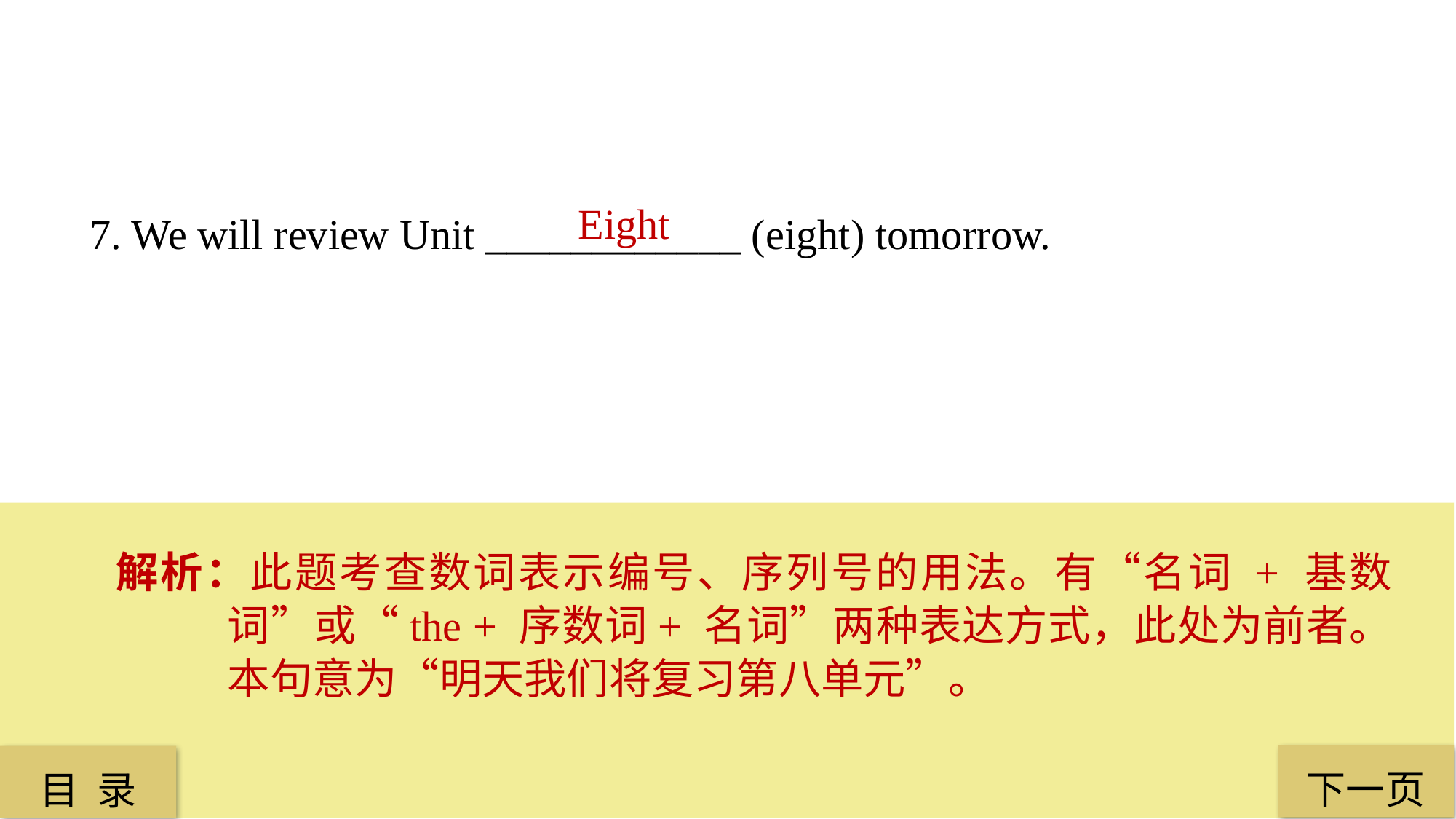

Eight
7. We will review Unit ____________ (eight) tomorrow.
解析：此题考查数词表示编号、序列号的用法。有“名词 + 基数词”或“the + 序数词+ 名词”两种表达方式，此处为前者。本句意为“明天我们将复习第八单元”。